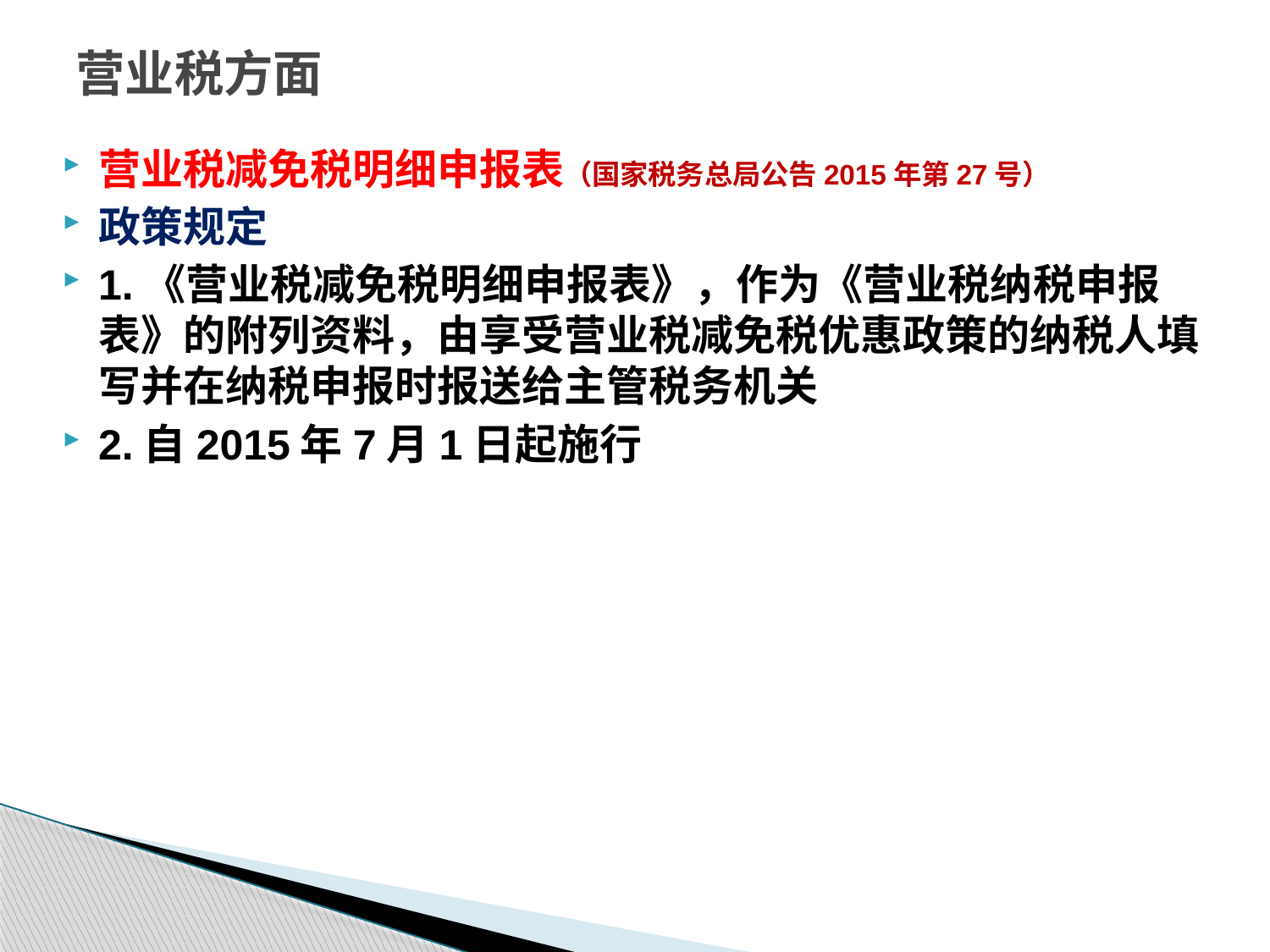

# 营业税方面
营业税减免税明细申报表（国家税务总局公告2015年第27号）
政策规定
1.《营业税减免税明细申报表》，作为《营业税纳税申报表》的附列资料，由享受营业税减免税优惠政策的纳税人填写并在纳税申报时报送给主管税务机关
2.自2015年7月1日起施行